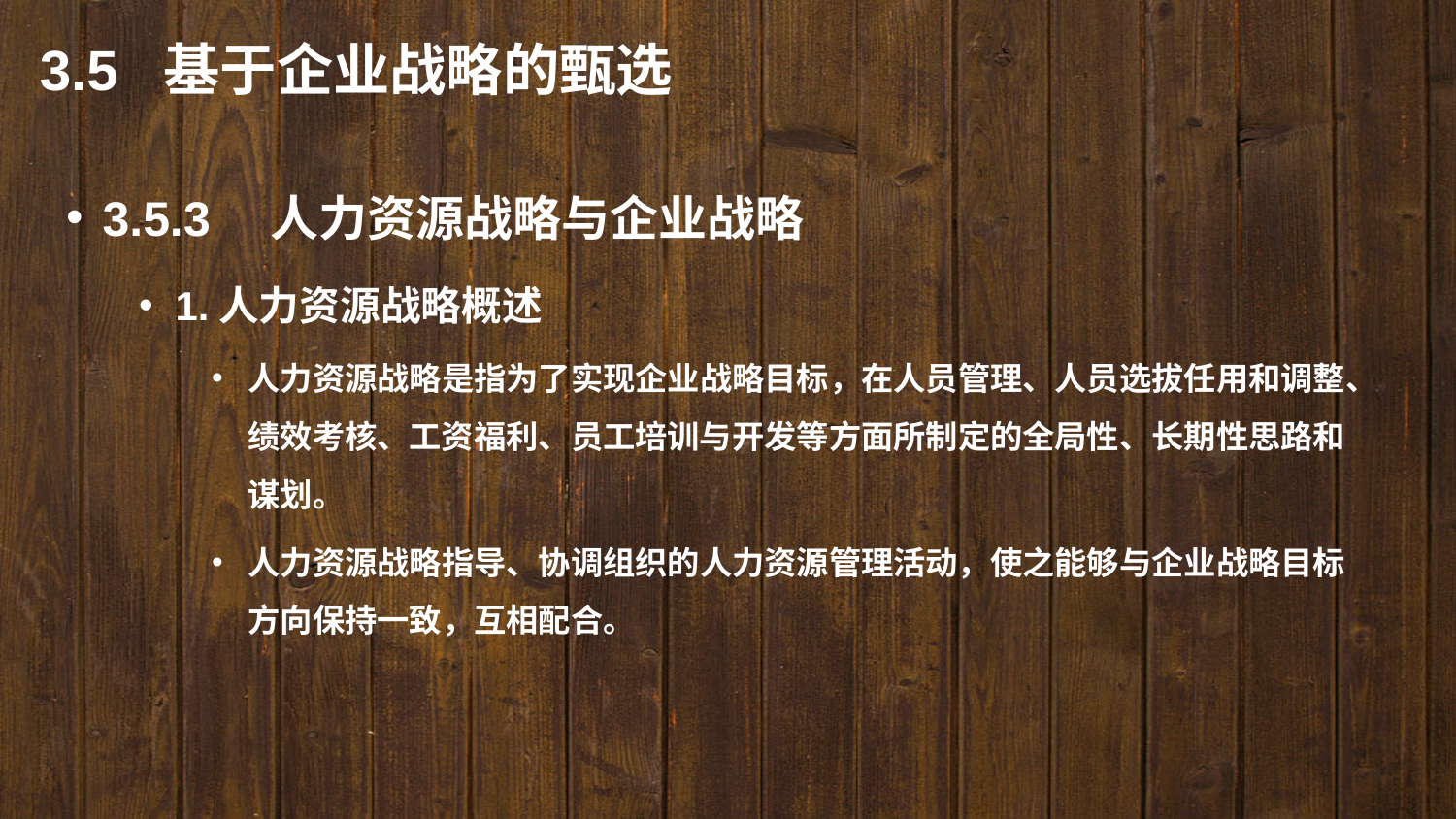

3.5  基于企业战略的甄选
3.5.3　人力资源战略与企业战略
1.人力资源战略概述
人力资源战略是指为了实现企业战略目标，在人员管理、人员选拔任用和调整、绩效考核、工资福利、员工培训与开发等方面所制定的全局性、长期性思路和谋划。
人力资源战略指导、协调组织的人力资源管理活动，使之能够与企业战略目标方向保持一致，互相配合。